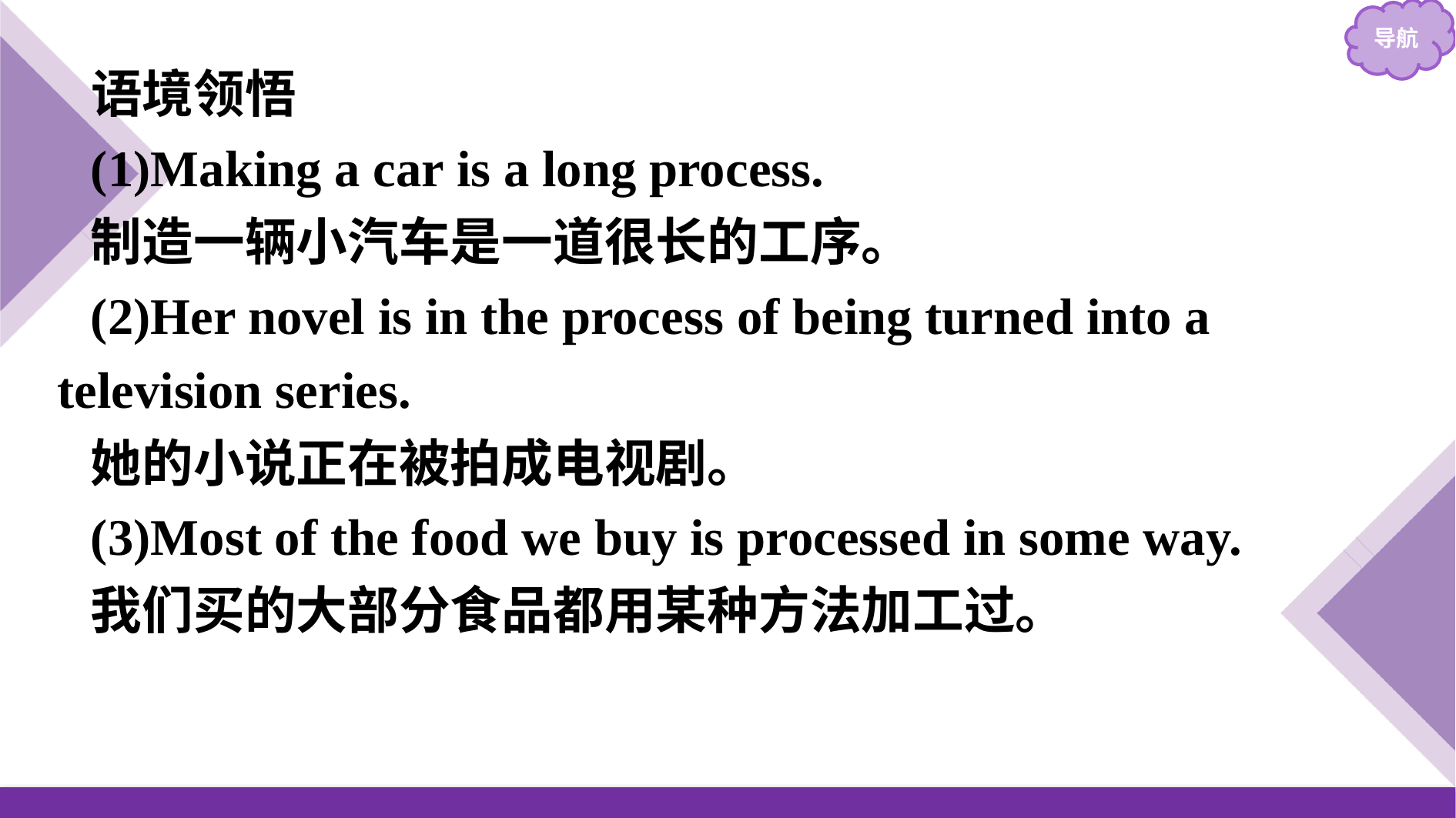

语境领悟
(1)Making a car is a long process.
制造一辆小汽车是一道很长的工序。
(2)Her novel is in the process of being turned into a television series.
她的小说正在被拍成电视剧。
(3)Most of the food we buy is processed in some way.
我们买的大部分食品都用某种方法加工过。